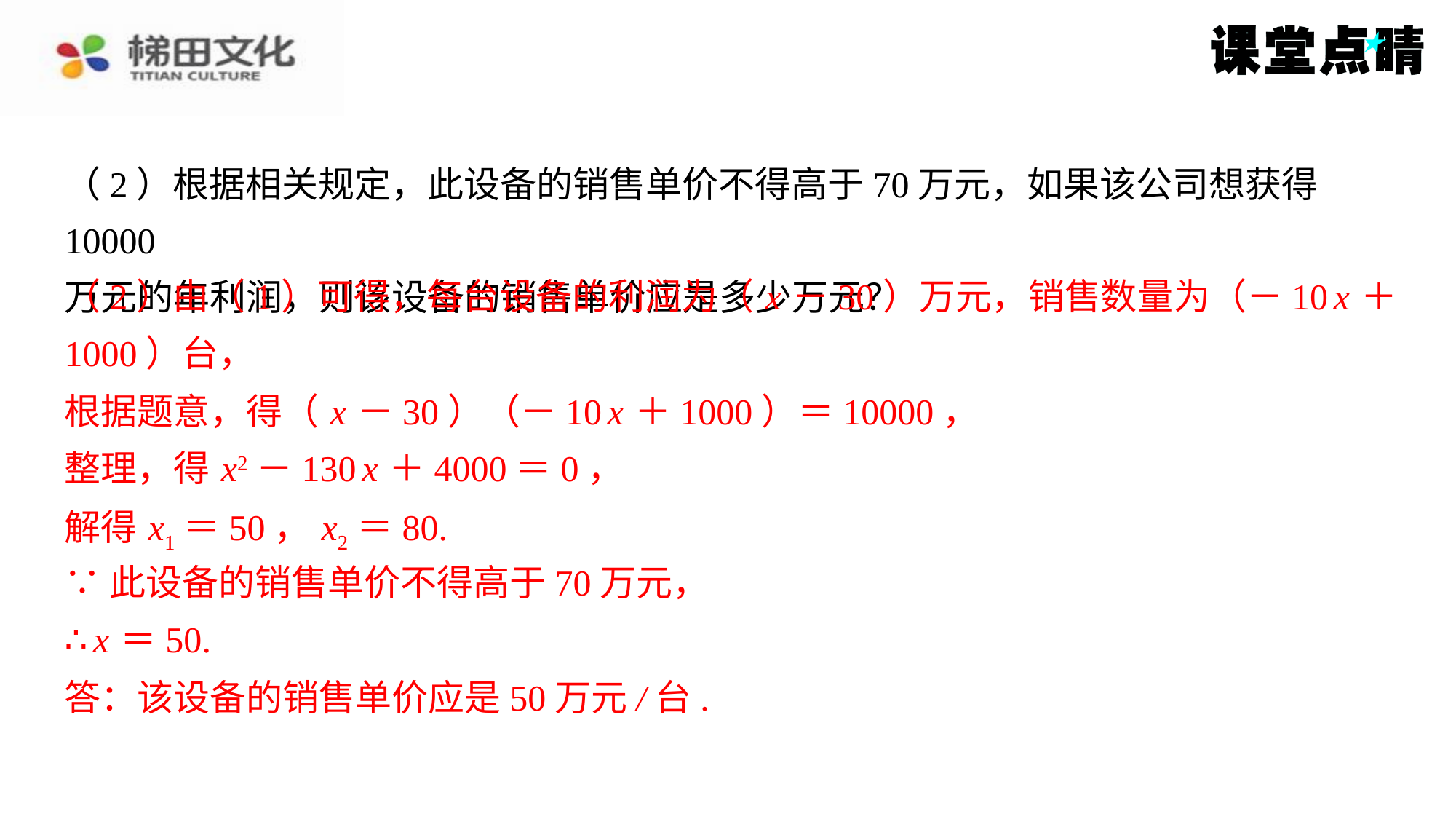

（2）根据相关规定，此设备的销售单价不得高于70万元，如果该公司想获得10000
万元的年利润，则该设备的销售单价应是多少万元？
（2）由（1）可得，每台设备的利润为（ x －30）万元，销售数量为（－10 x ＋
（2）由（1）可得，每台设备的利润为（ x －30）万元，销售数量为（－10 x ＋
1000）台，
1000）台，
根据题意，得（ x －30）（－10 x ＋1000）＝10000，
根据题意，得（ x －30）（－10 x ＋1000）＝10000，
整理，得 x2－130 x ＋4000＝0，
整理，得 x2－130 x ＋4000＝0，
解得 x1＝50， x2＝80.
解得 x1＝50， x2＝80.
∵此设备的销售单价不得高于70万元，
∴ x ＝50.
∵此设备的销售单价不得高于70万元，
∴ x ＝50.
答：该设备的销售单价应是50万元/台.
答：该设备的销售单价应是50万元/台.